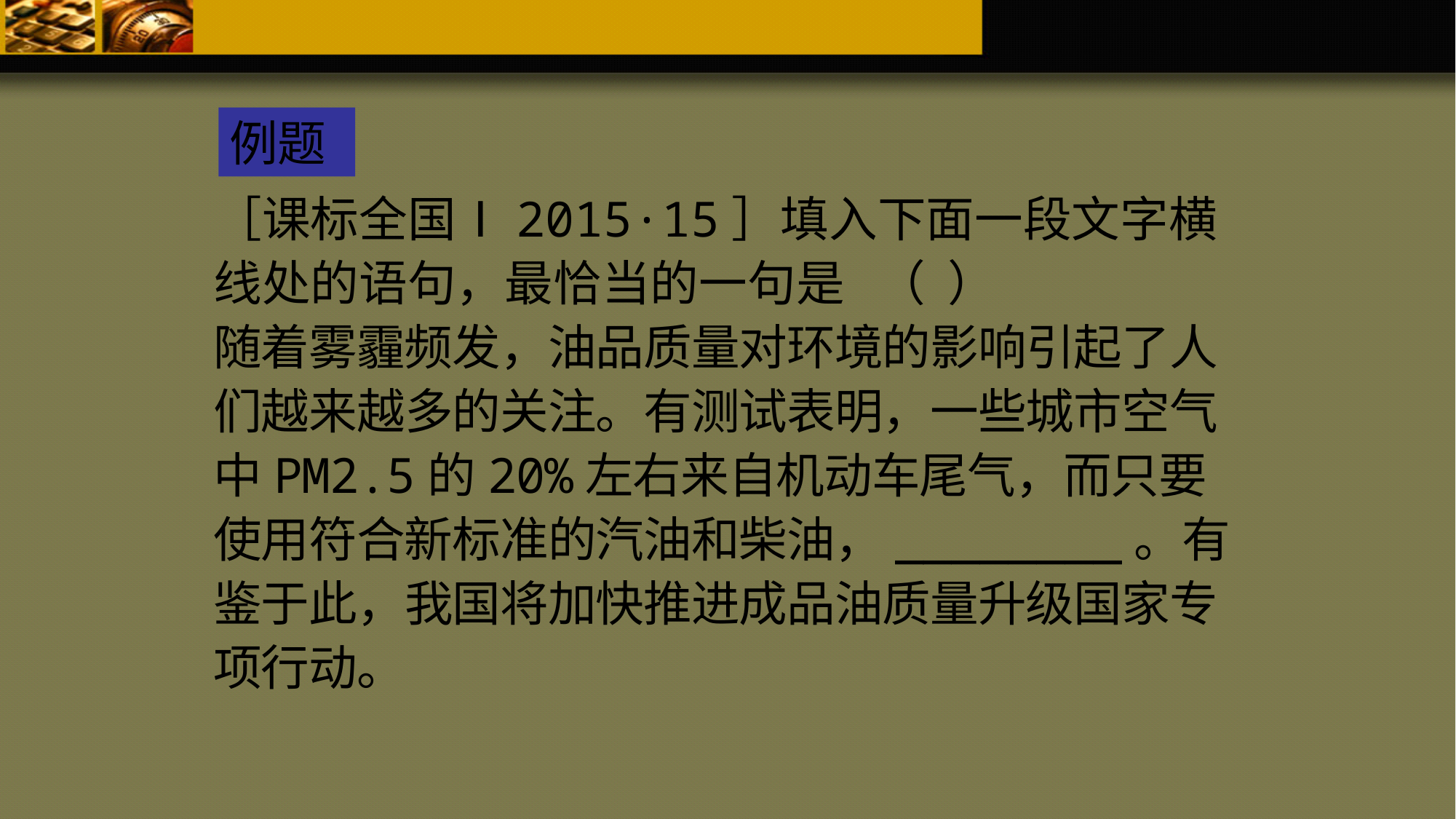

例题
［课标全国Ⅰ2015·15］填入下面一段文字横线处的语句，最恰当的一句是   （  ）
随着雾霾频发，油品质量对环境的影响引起了人们越来越多的关注。有测试表明，一些城市空气中PM2.5的20%左右来自机动车尾气，而只要使用符合新标准的汽油和柴油，________。有鉴于此，我国将加快推进成品油质量升级国家专项行动。